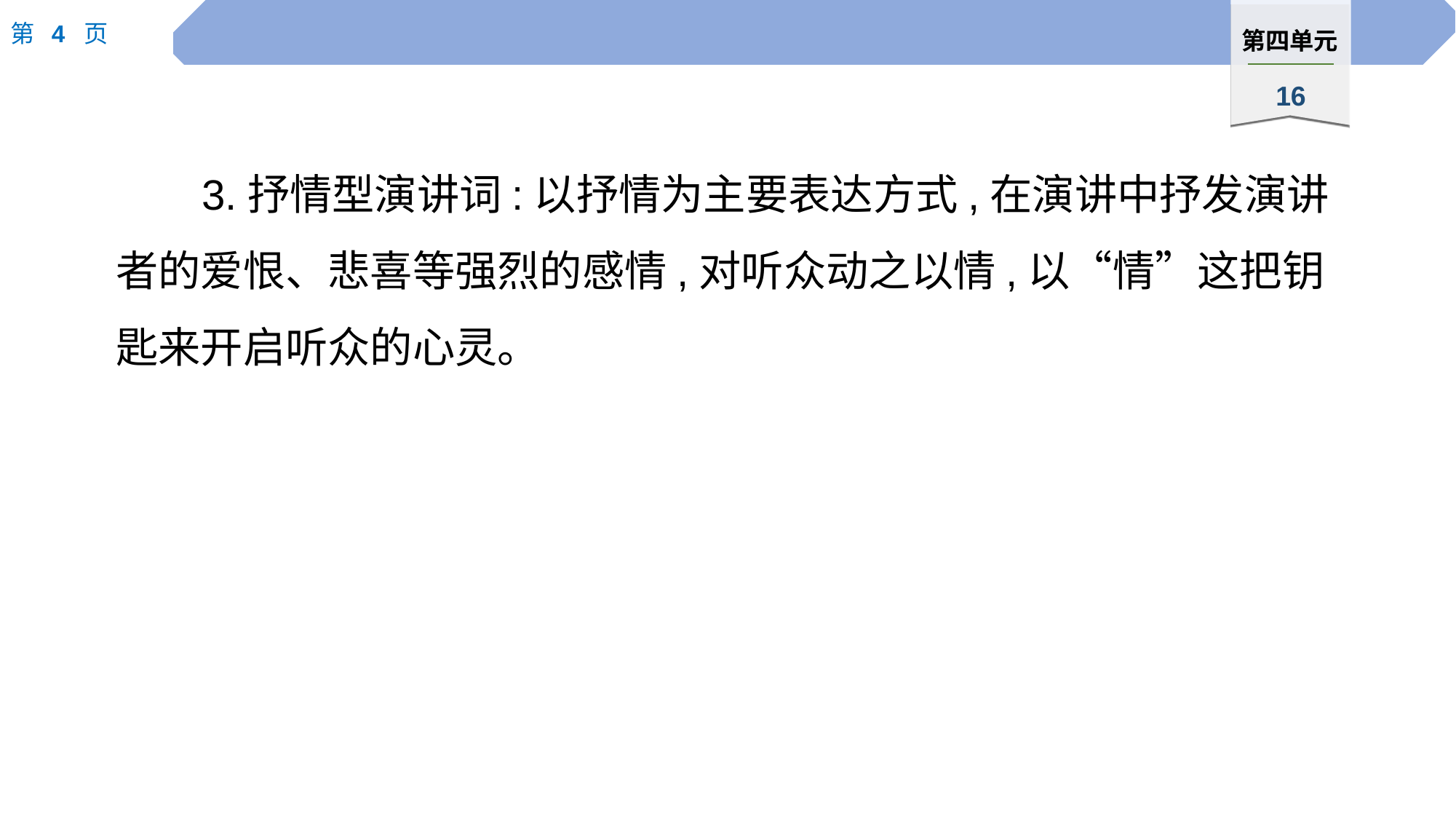

3.抒情型演讲词:以抒情为主要表达方式,在演讲中抒发演讲者的爱恨、悲喜等强烈的感情,对听众动之以情,以“情”这把钥匙来开启听众的心灵。